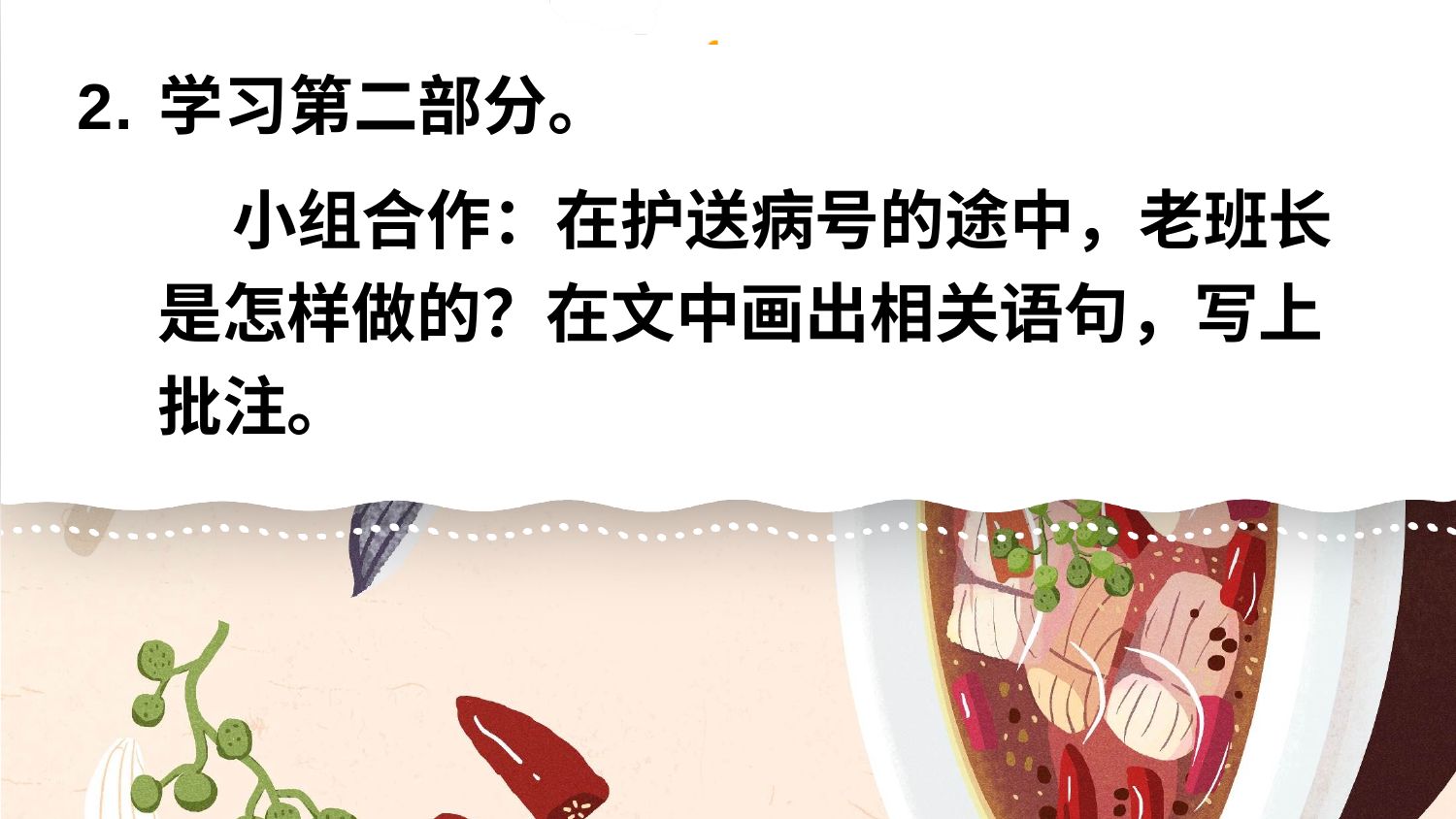

学习第二部分。
    小组合作：在护送病号的途中，老班长是怎样做的？在文中画出相关语句，写上批注。